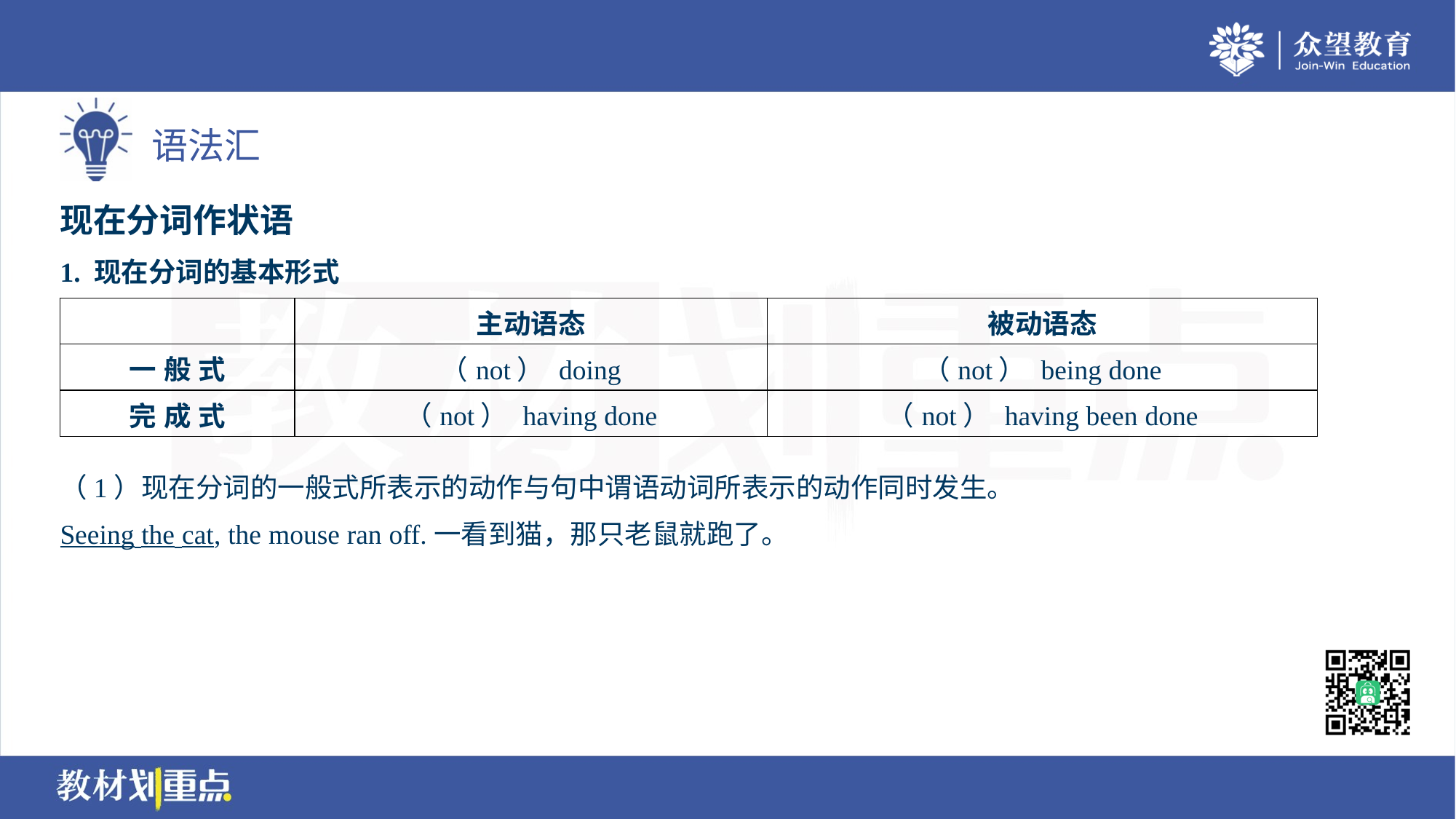

现在分词作状语
1. 现在分词的基本形式
|  | 主动语态 | 被动语态 |
| --- | --- | --- |
| 一 般 式 | （not） doing | （not） being done |
| 完 成 式 | （not） having done | （not） having been done |
（1）现在分词的一般式所表示的动作与句中谓语动词所表示的动作同时发生。
Seeing the cat, the mouse ran off.一看到猫，那只老鼠就跑了。